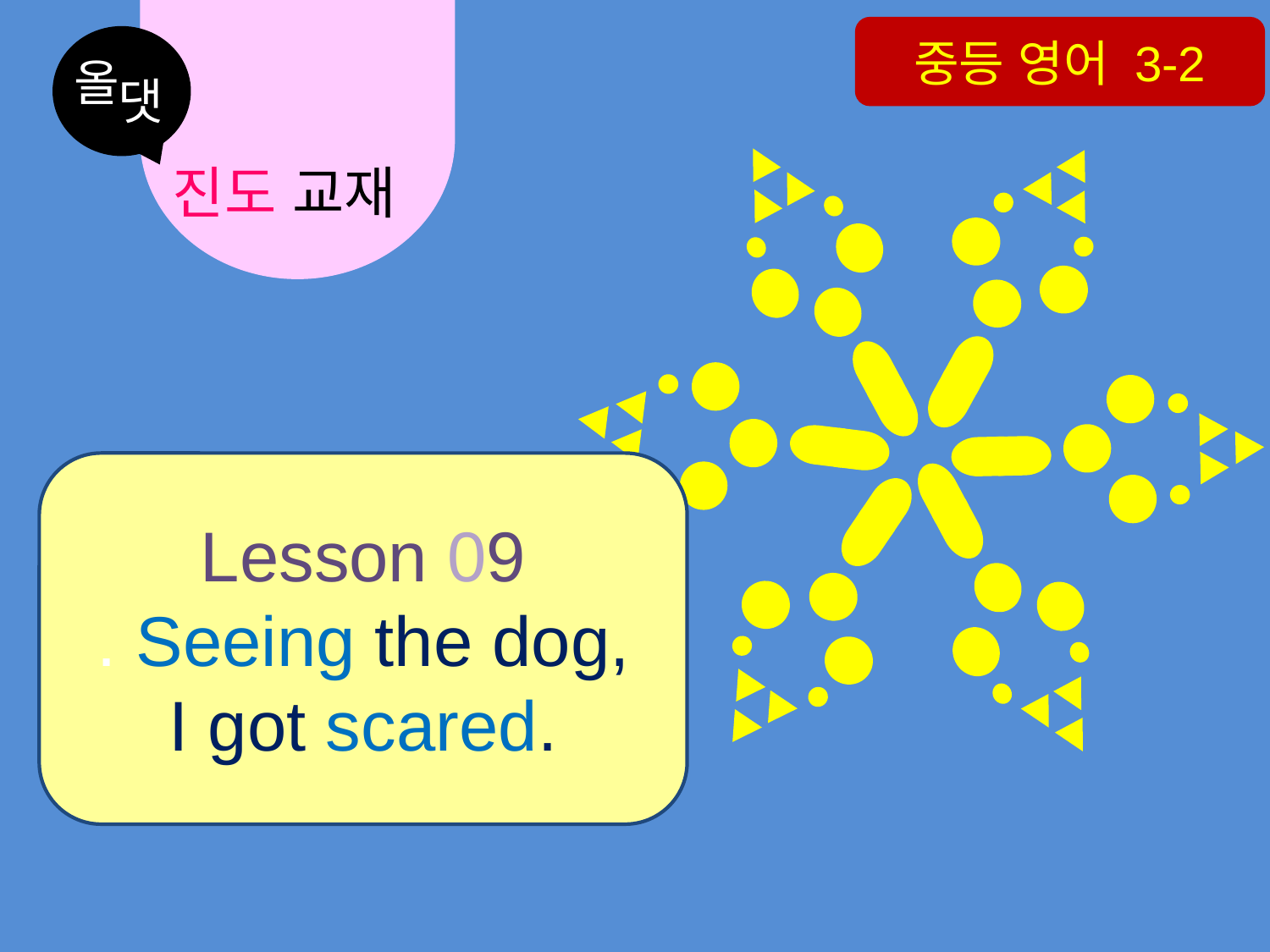

올
댓
진도 교재

중등 영어 3-2

Lesson 09
. Seeing the dog,
I got scared.